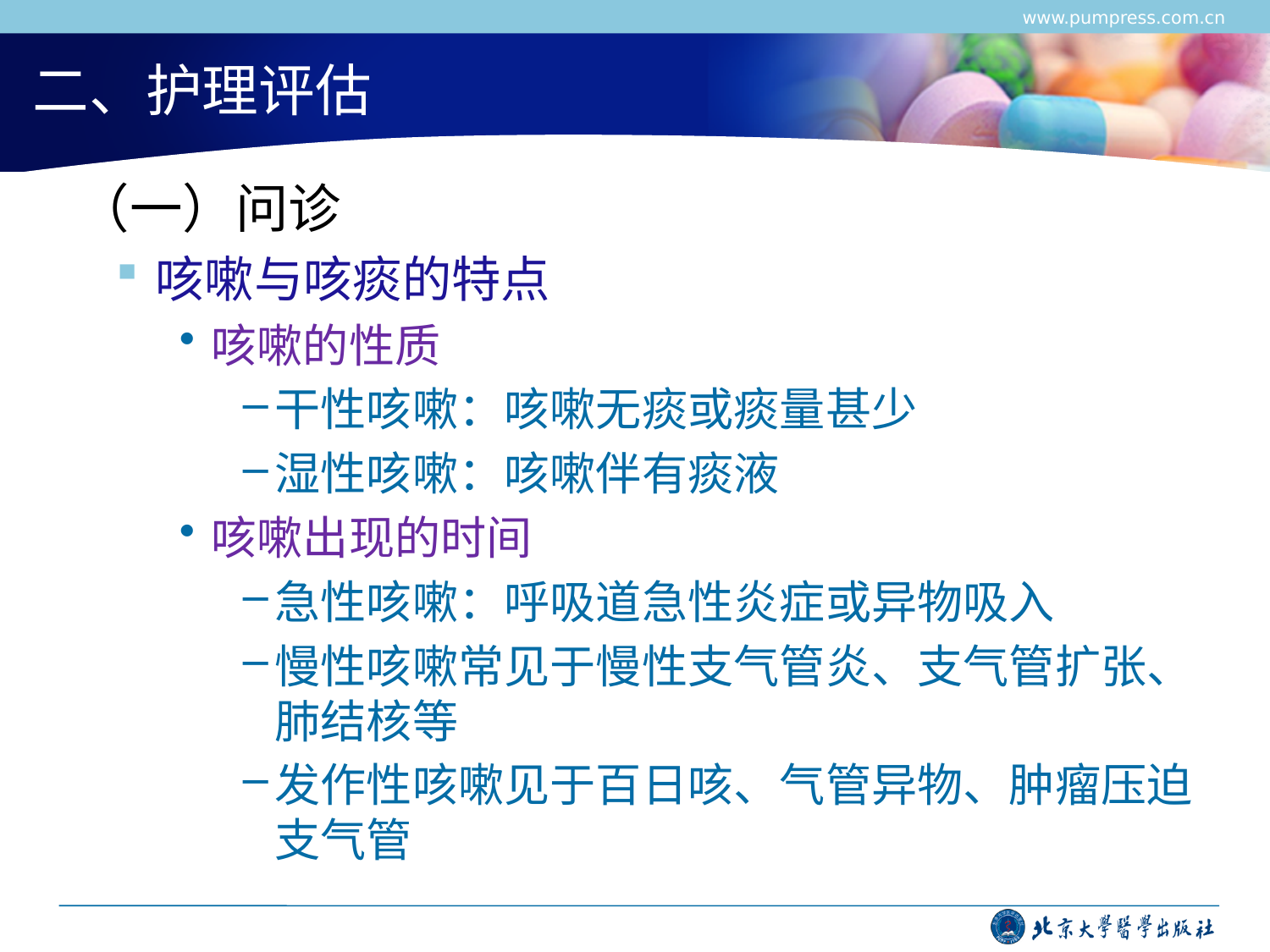

www.pumpress.com.cn
# 二、护理评估
 （一）问诊
咳嗽与咳痰的特点
咳嗽的性质
干性咳嗽：咳嗽无痰或痰量甚少
湿性咳嗽：咳嗽伴有痰液
咳嗽出现的时间
急性咳嗽：呼吸道急性炎症或异物吸入
慢性咳嗽常见于慢性支气管炎、支气管扩张、肺结核等
发作性咳嗽见于百日咳、气管异物、肿瘤压迫支气管